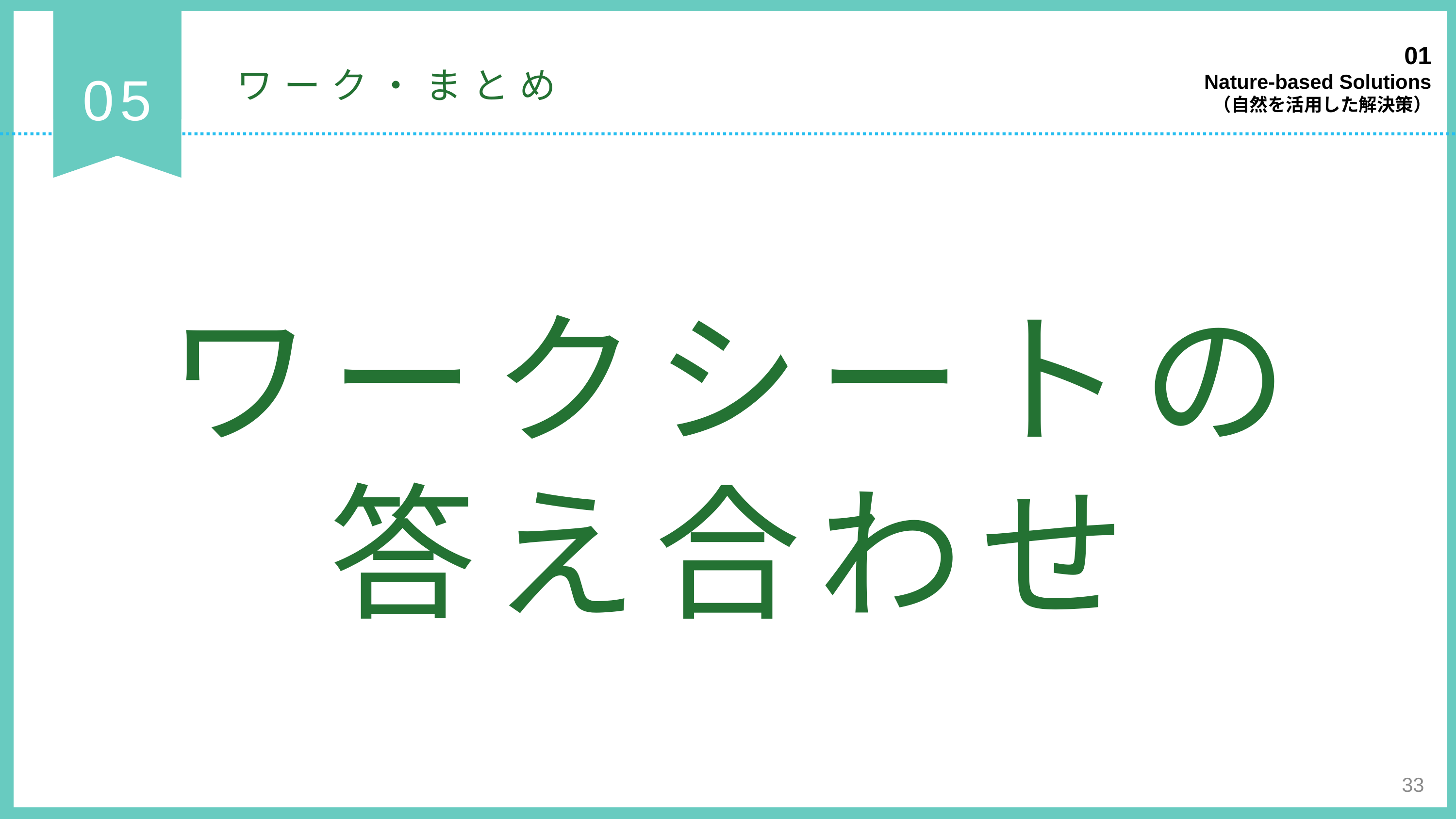

01
Nature-based Solutions
（自然を活用した解決策）
05
ワーク・まとめ

ワークシートの
答え合わせ
33